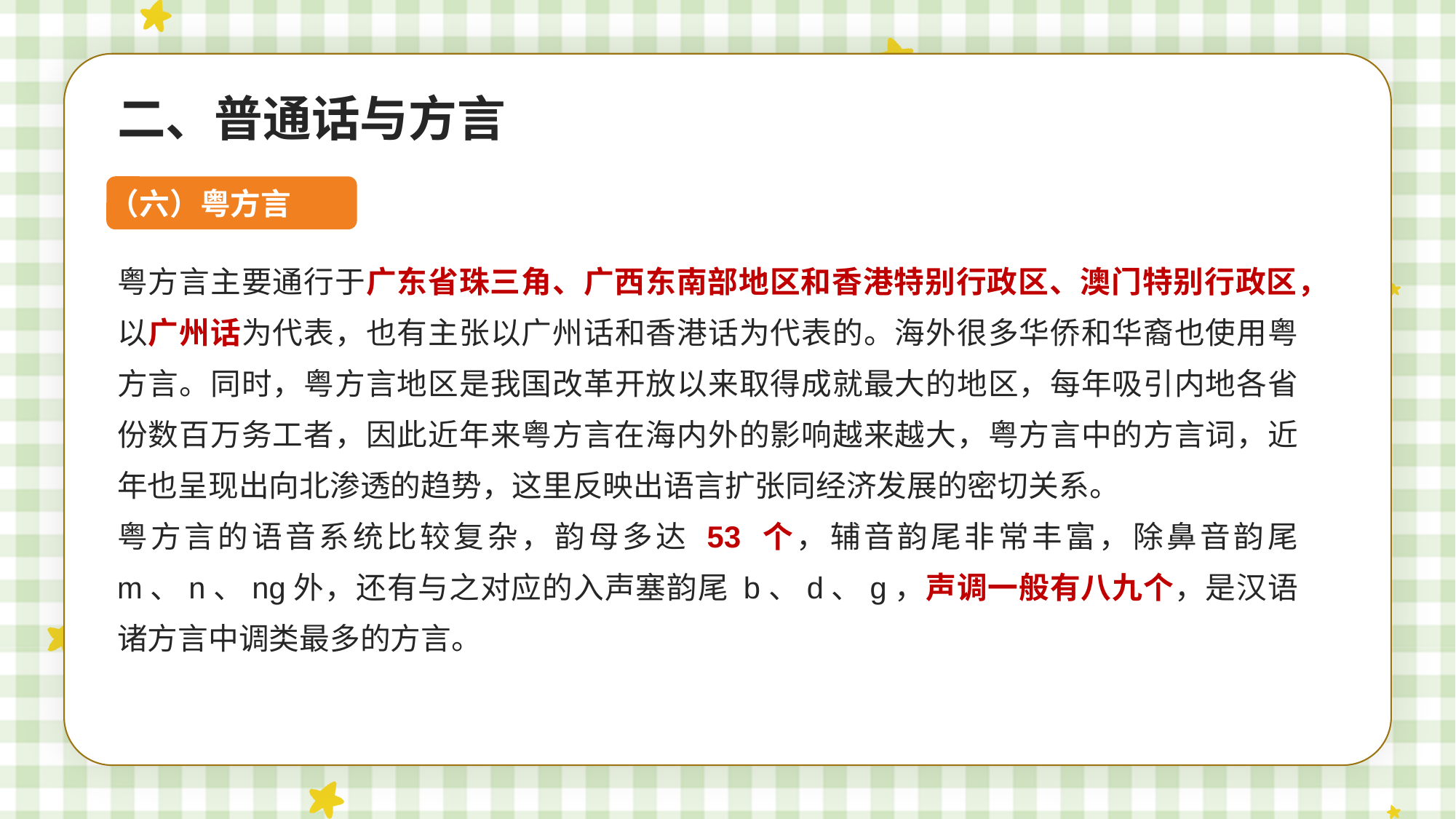

二、普通话与方言
（六）粤方言
粤方言主要通行于广东省珠三角、广西东南部地区和香港特别行政区、澳门特别行政区，以广州话为代表，也有主张以广州话和香港话为代表的。海外很多华侨和华裔也使用粤方言。同时，粤方言地区是我国改革开放以来取得成就最大的地区，每年吸引内地各省份数百万务工者，因此近年来粤方言在海内外的影响越来越大，粤方言中的方言词，近年也呈现出向北渗透的趋势，这里反映出语言扩张同经济发展的密切关系。
粤方言的语音系统比较复杂，韵母多达 53 个，辅音韵尾非常丰富，除鼻音韵尾 m、n、ng外，还有与之对应的入声塞韵尾 b、d、g，声调一般有八九个，是汉语诸方言中调类最多的方言。